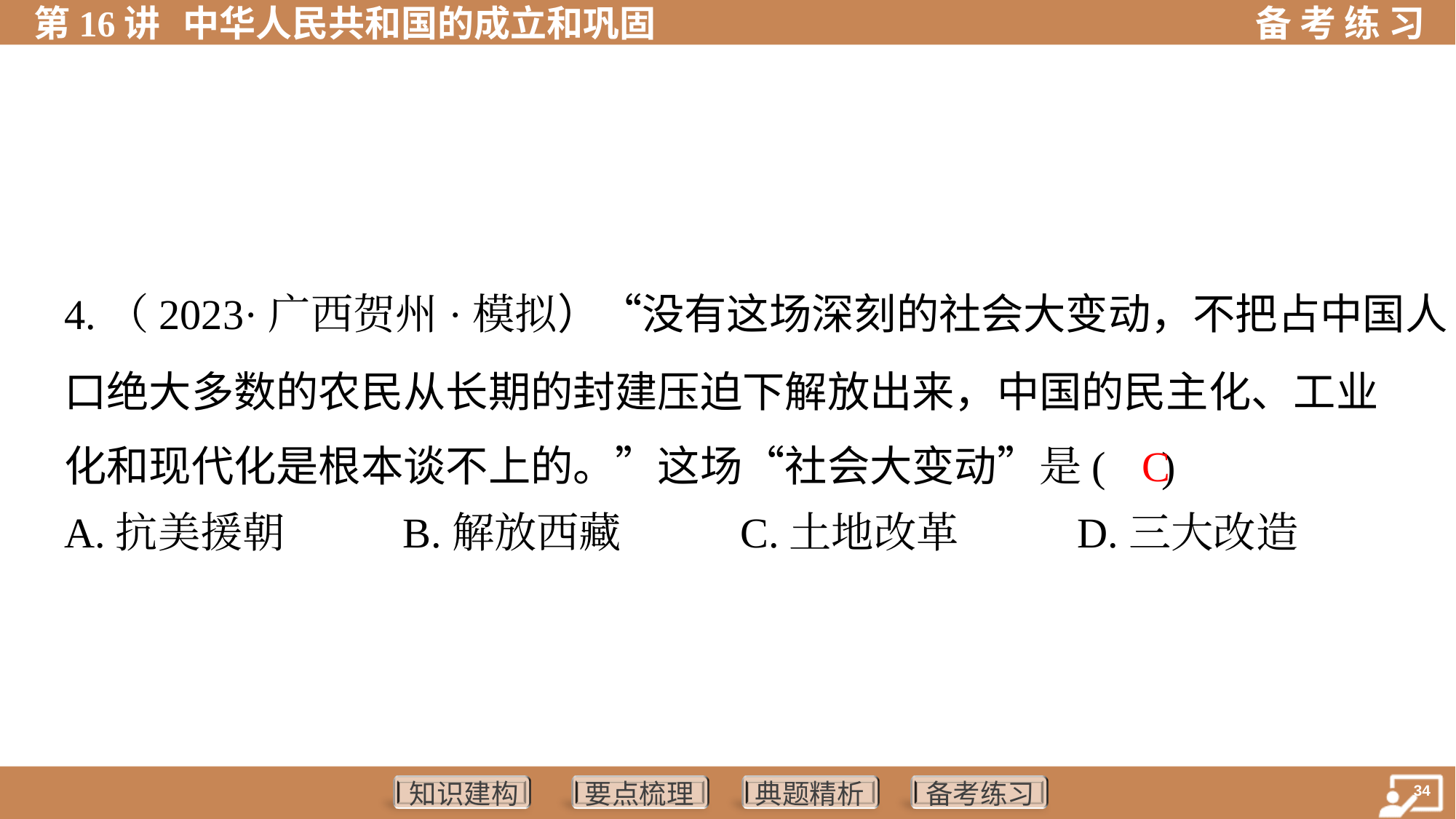

4.（2023·广西贺州·模拟）“没有这场深刻的社会大变动，不把占中国人
口绝大多数的农民从长期的封建压迫下解放出来，中国的民主化、工业
化和现代化是根本谈不上的。”这场“社会大变动”是(     )
C
A.抗美援朝	B.解放西藏	C.土地改革	D.三大改造